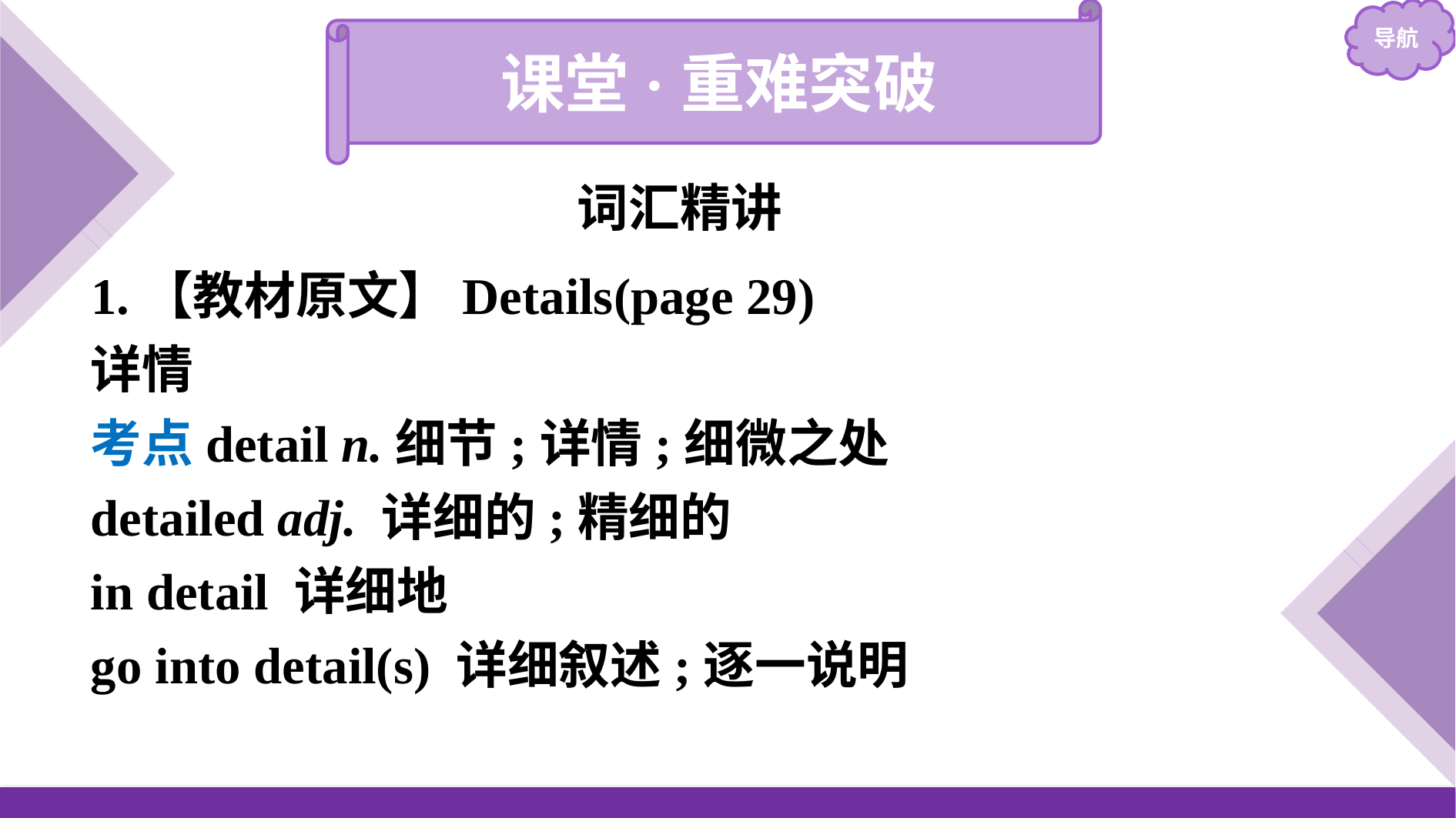

课堂·重难突破
词汇精讲
1.【教材原文】Details(page 29)
详情
考点detail n.细节;详情;细微之处
detailed adj. 详细的;精细的
in detail 详细地
go into detail(s) 详细叙述;逐一说明